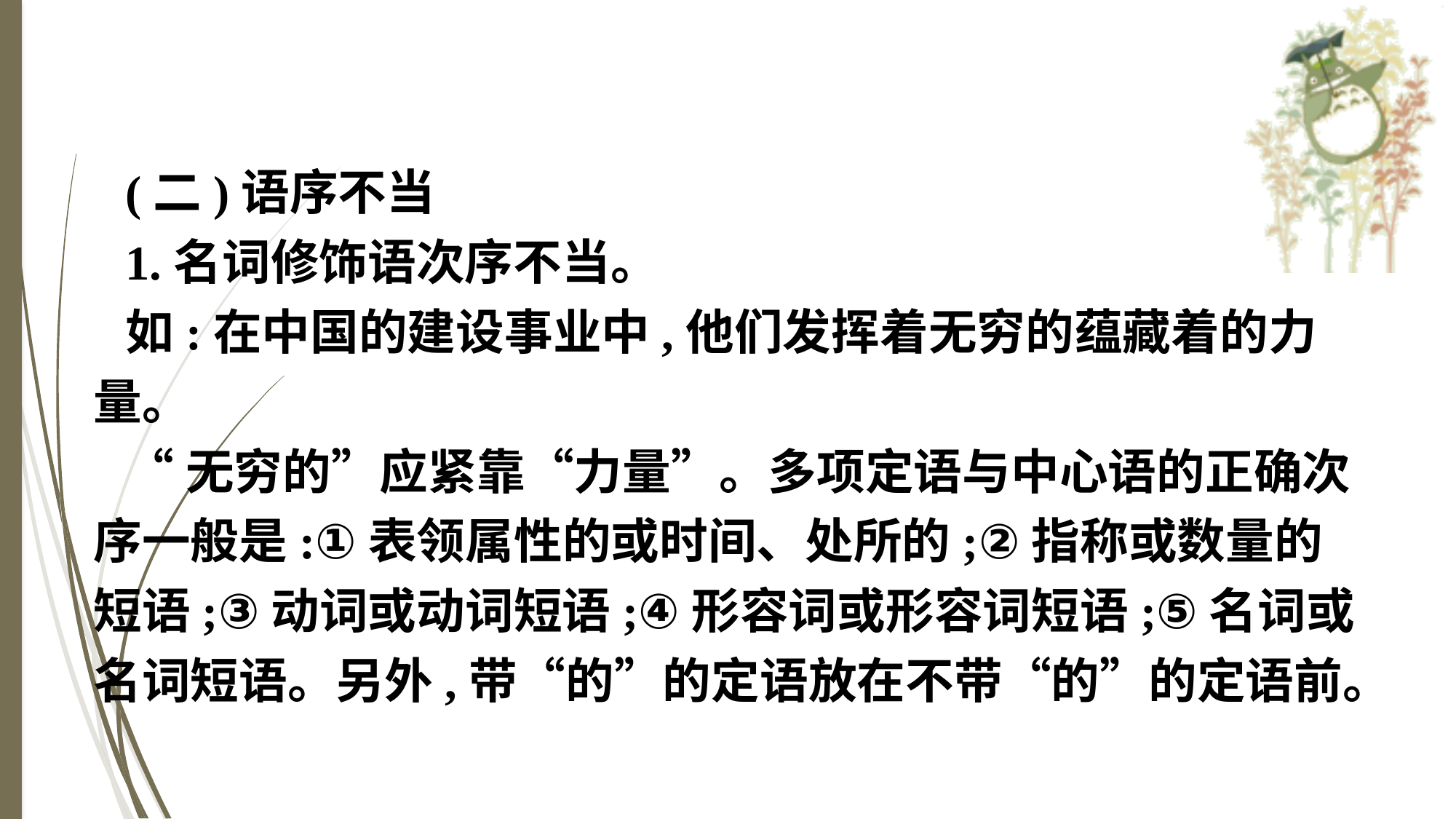

(二)语序不当
1.名词修饰语次序不当。
如:在中国的建设事业中,他们发挥着无穷的蕴藏着的力量。
“无穷的”应紧靠“力量”。多项定语与中心语的正确次序一般是:①表领属性的或时间、处所的;②指称或数量的短语;③动词或动词短语;④形容词或形容词短语;⑤名词或名词短语。另外,带“的”的定语放在不带“的”的定语前。